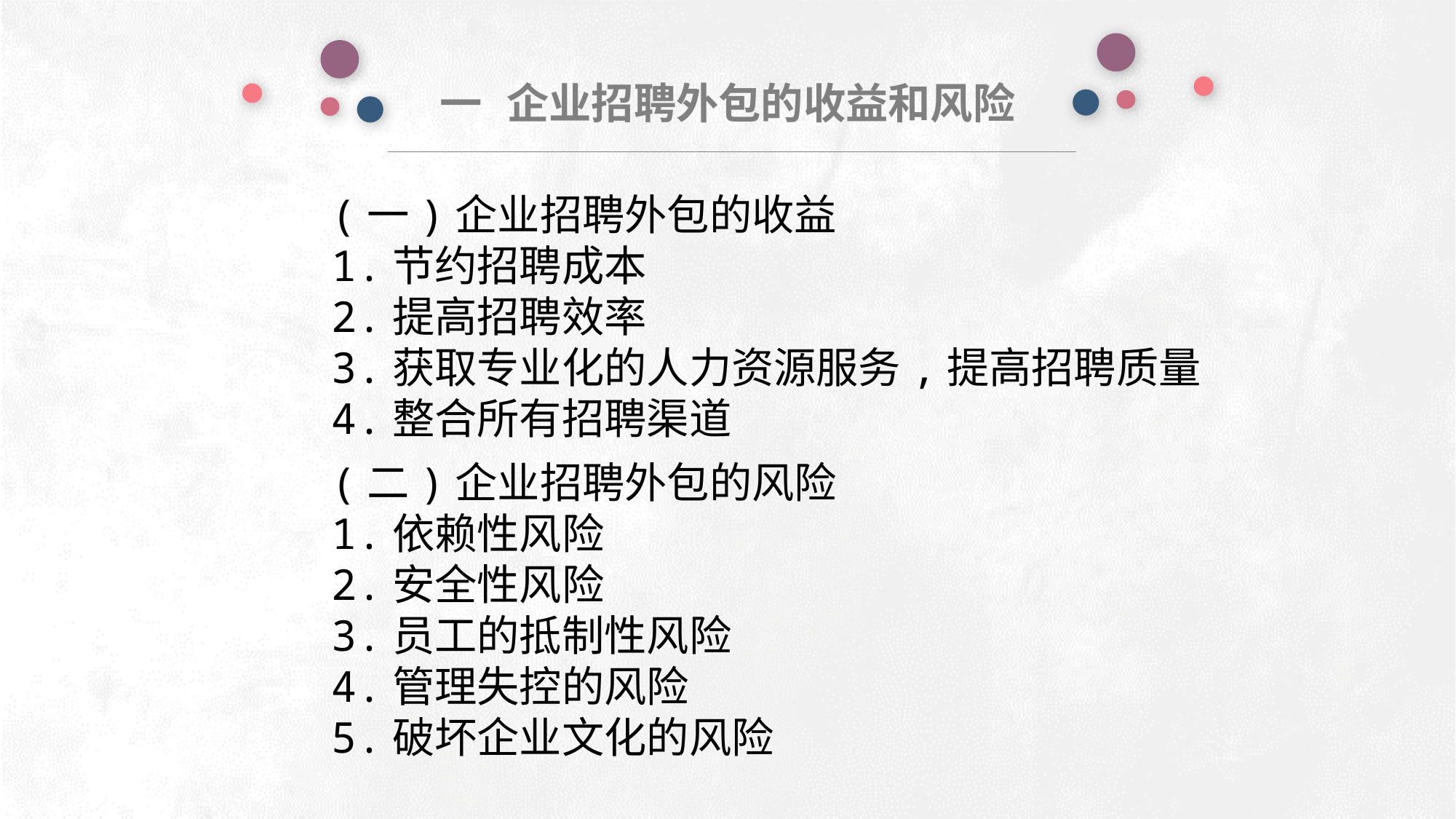

一 企业招聘外包的收益和风险

(一)企业招聘外包的收益
1.节约招聘成本
2.提高招聘效率
3.获取专业化的人力资源服务,提高招聘质量
4.整合所有招聘渠道
e7d195523061f1c0deeec63e560781cfd59afb0ea006f2a87ABB68BF51EA6619813959095094C18C62A12F549504892A4AAA8C1554C6663626E05CA27F281A14E6983772AFC3FB97135759321DEA3D70CCCB10945EC5A0322096E752803368C2184698845E3CCD6DB7F651295A8E4F3FDC19EA64A2B4A4AC1434B55AAE41CF0BF61B375C23F3039959E085EE760725AA
(二)企业招聘外包的风险
1.依赖性风险
2.安全性风险
3.员工的抵制性风险
4.管理失控的风险
5.破坏企业文化的风险